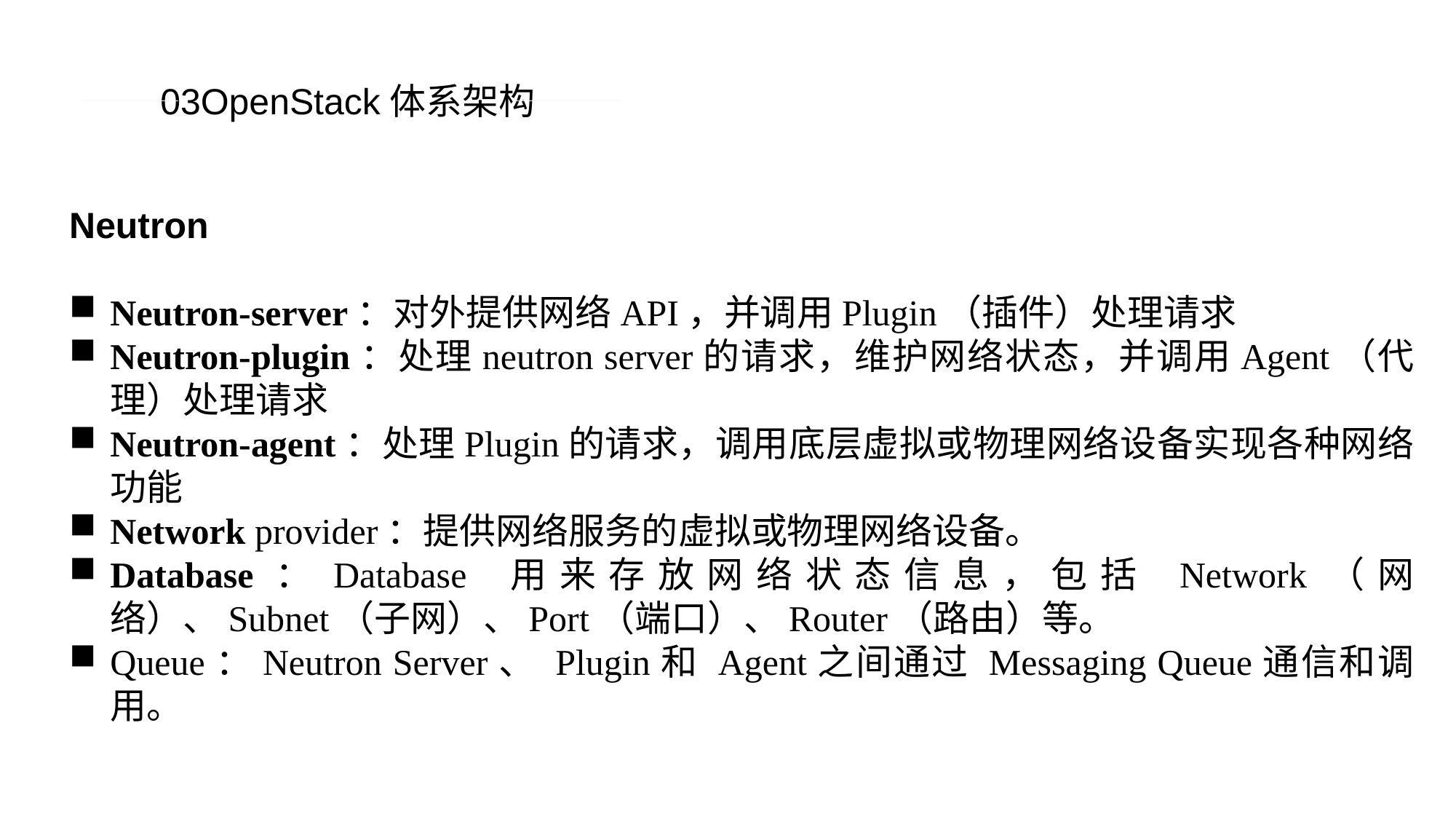

03OpenStack体系架构
Neutron

Neutron-server：对外提供网络API，并调用Plugin（插件）处理请求
Neutron-plugin：处理neutron server的请求，维护网络状态，并调用Agent（代理）处理请求
Neutron-agent：处理Plugin的请求，调用底层虚拟或物理网络设备实现各种网络功能
Network provider：提供网络服务的虚拟或物理网络设备。
Database：Database 用来存放网络状态信息，包括 Network（网络）、Subnet（子网）、Port（端口）、Router（路由）等。
Queue：Neutron Server、 Plugin和 Agent之间通过 Messaging Queue通信和调用。
PPT模板 http://www.1ppt.com/moban/